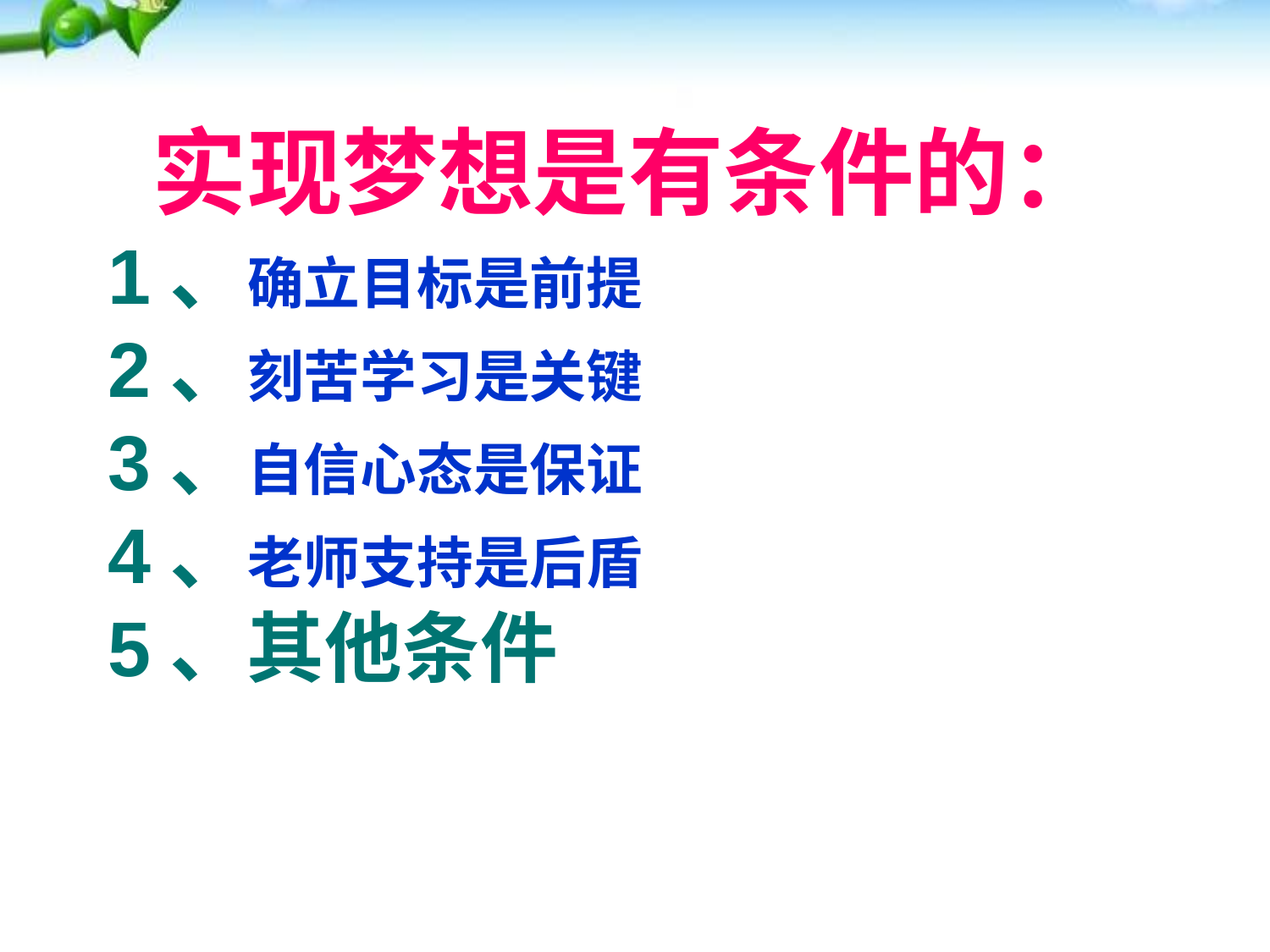

实现梦想是有条件的：
1、确立目标是前提
2、刻苦学习是关键
3、自信心态是保证
4、老师支持是后盾
5、其他条件